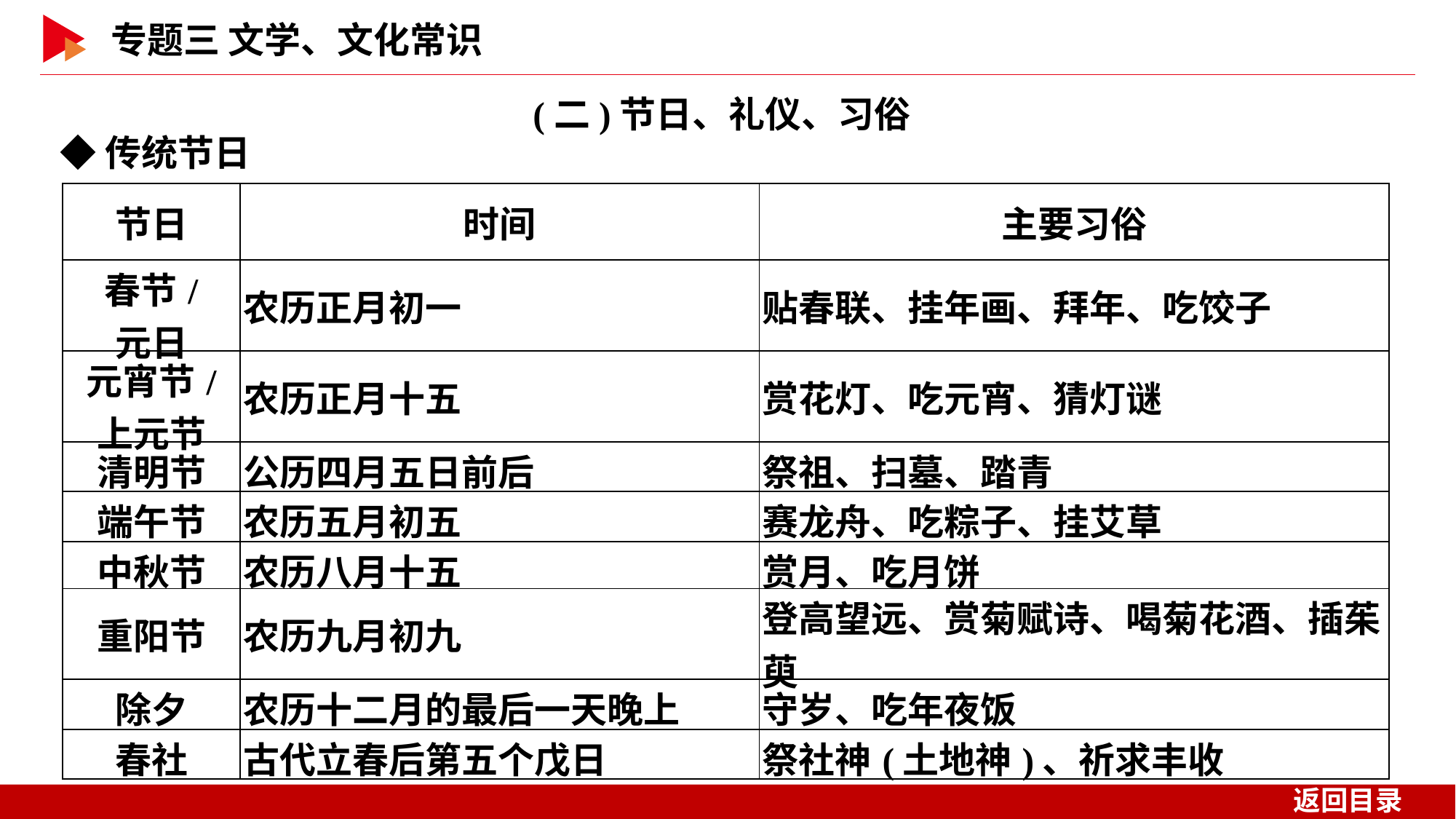

(二)节日、礼仪、习俗
◆传统节日
| 节日 | 时间 | 主要习俗 |
| --- | --- | --- |
| 春节/ 元日 | 农历正月初一 | 贴春联、挂年画、拜年、吃饺子 |
| 元宵节/ 上元节 | 农历正月十五 | 赏花灯、吃元宵、猜灯谜 |
| 清明节 | 公历四月五日前后 | 祭祖、扫墓、踏青 |
| 端午节 | 农历五月初五 | 赛龙舟、吃粽子、挂艾草 |
| 中秋节 | 农历八月十五 | 赏月、吃月饼 |
| 重阳节 | 农历九月初九 | 登高望远、赏菊赋诗、喝菊花酒、插茱萸 |
| 除夕 | 农历十二月的最后一天晚上 | 守岁、吃年夜饭 |
| 春社 | 古代立春后第五个戊日 | 祭社神(土地神)、祈求丰收 |